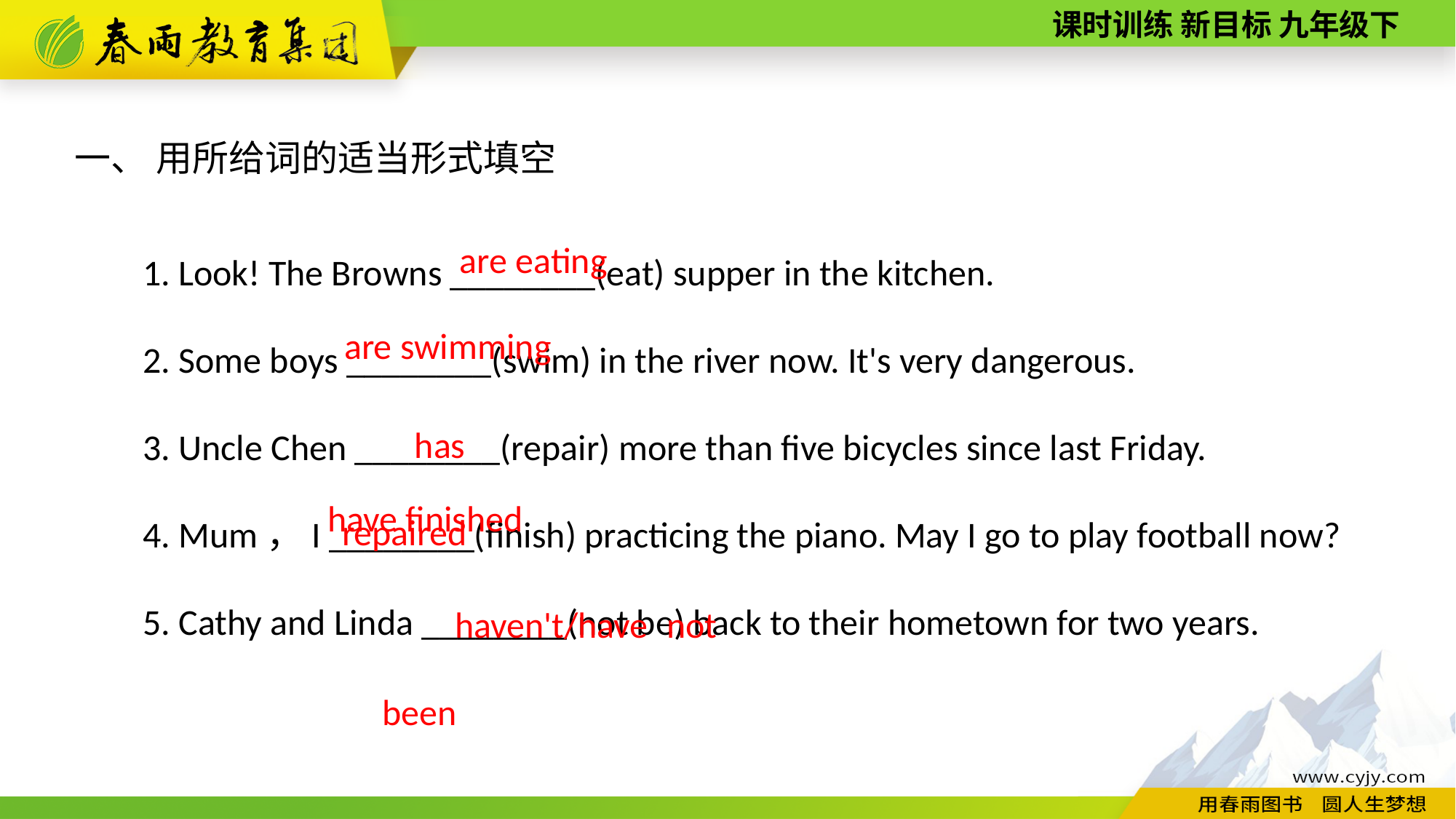

一、 用所给词的适当形式填空
1. Look! The Browns ________(eat) supper in the kitchen.
2. Some boys ________(swim) in the river now. It's very dangerous.
3. Uncle Chen ________(repair) more than five bicycles since last Friday.
4. Mum，I ________(finish) practicing the piano. May I go to play football now?
5. Cathy and Linda ________(not be) back to their hometown for two years.
are eating
are swimming
has repaired
have finished
haven't/have not been